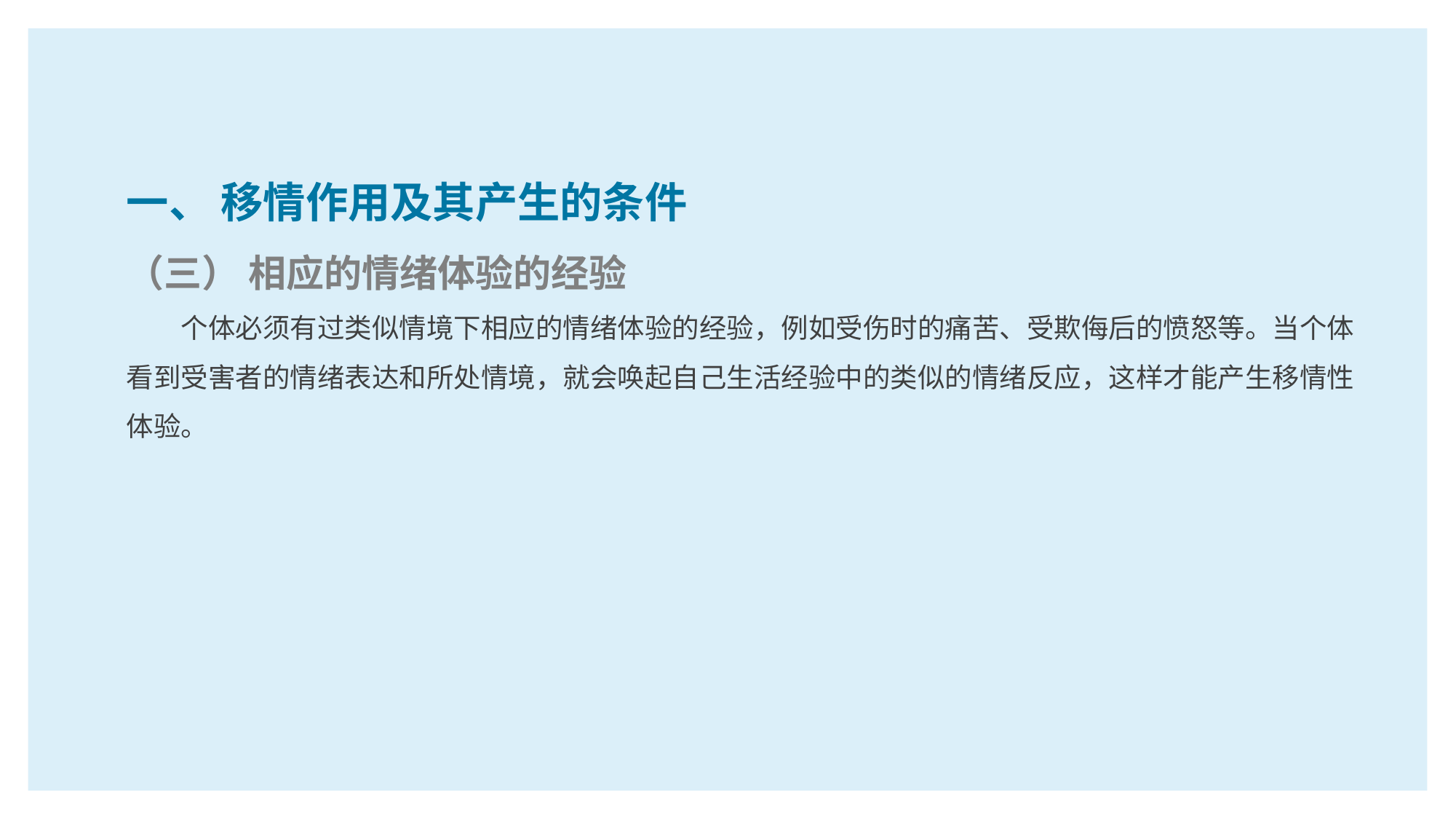

一、 移情作用及其产生的条件
（三） 相应的情绪体验的经验
个体必须有过类似情境下相应的情绪体验的经验，例如受伤时的痛苦、受欺侮后的愤怒等。当个体看到受害者的情绪表达和所处情境，就会唤起自己生活经验中的类似的情绪反应，这样才能产生移情性体验。